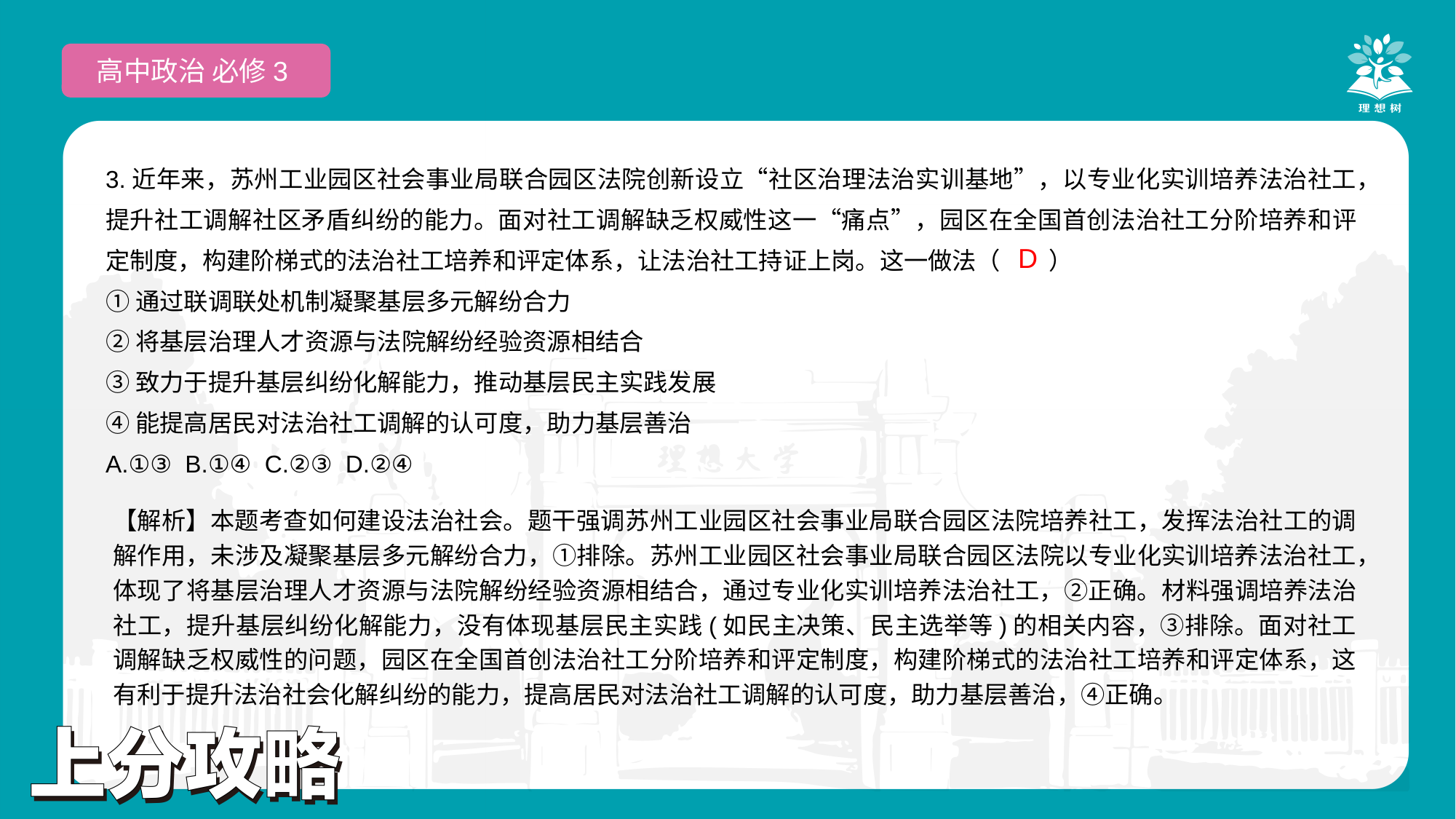

高中政治 必修3
3.近年来，苏州工业园区社会事业局联合园区法院创新设立“社区治理法治实训基地”，以专业化实训培养法治社工，提升社工调解社区矛盾纠纷的能力。面对社工调解缺乏权威性这一“痛点”，园区在全国首创法治社工分阶培养和评定制度，构建阶梯式的法治社工培养和评定体系，让法治社工持证上岗。这一做法（　　）
①通过联调联处机制凝聚基层多元解纷合力
②将基层治理人才资源与法院解纷经验资源相结合
③致力于提升基层纠纷化解能力，推动基层民主实践发展
④能提高居民对法治社工调解的认可度，助力基层善治
A.①③  B.①④  C.②③  D.②④
 D
【解析】本题考查如何建设法治社会。题干强调苏州工业园区社会事业局联合园区法院培养社工，发挥法治社工的调解作用，未涉及凝聚基层多元解纷合力，①排除。苏州工业园区社会事业局联合园区法院以专业化实训培养法治社工，体现了将基层治理人才资源与法院解纷经验资源相结合，通过专业化实训培养法治社工，②正确。材料强调培养法治社工，提升基层纠纷化解能力，没有体现基层民主实践(如民主决策、民主选举等)的相关内容，③排除。面对社工调解缺乏权威性的问题，园区在全国首创法治社工分阶培养和评定制度，构建阶梯式的法治社工培养和评定体系，这有利于提升法治社会化解纠纷的能力，提高居民对法治社工调解的认可度，助力基层善治，④正确。